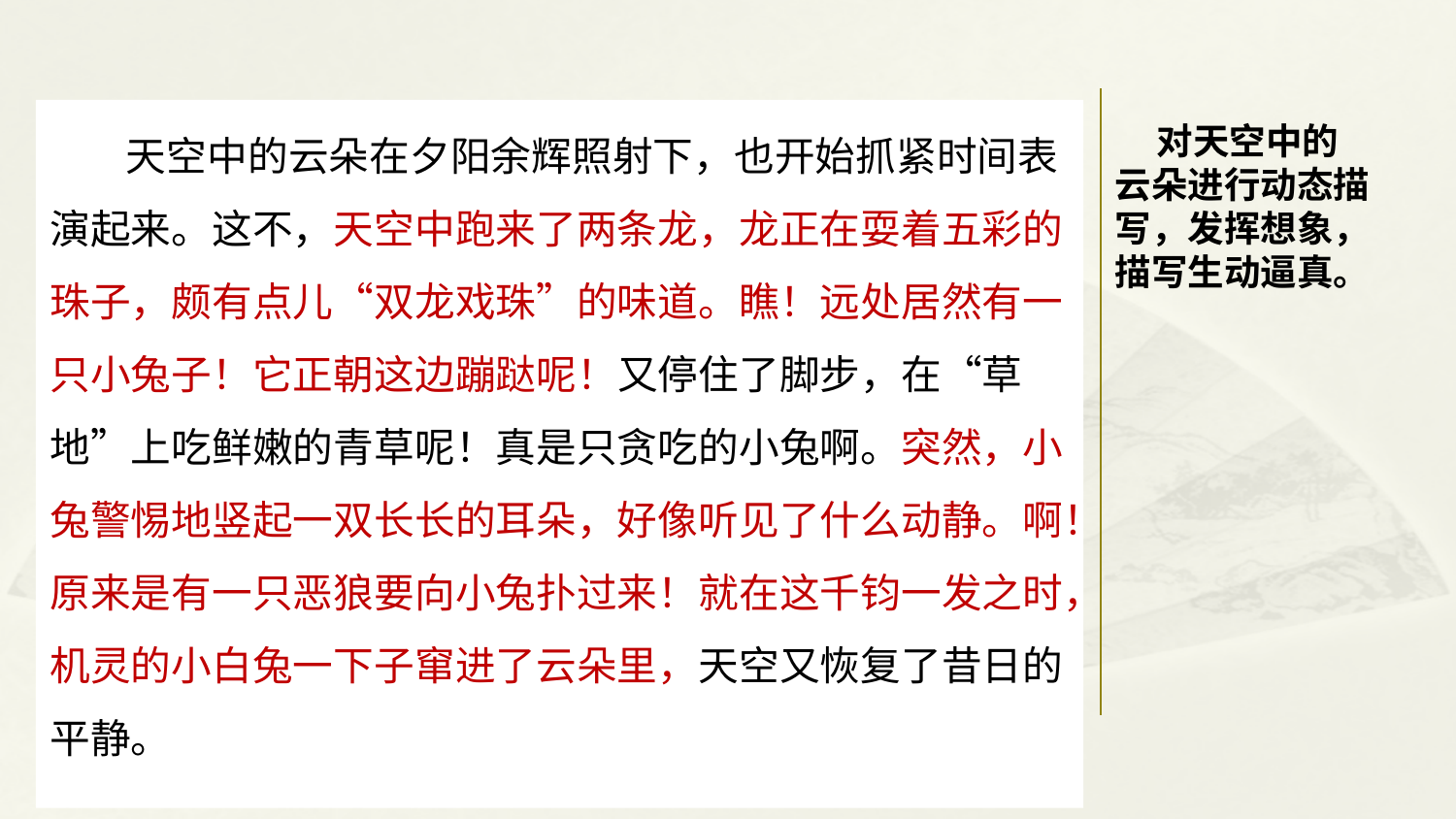

天空中的云朵在夕阳余辉照射下，也开始抓紧时间表演起来。这不，天空中跑来了两条龙，龙正在耍着五彩的珠子，颇有点儿“双龙戏珠”的味道。瞧！远处居然有一只小兔子！它正朝这边蹦跶呢！又停住了脚步，在“草地”上吃鲜嫩的青草呢！真是只贪吃的小兔啊。突然，小兔警惕地竖起一双长长的耳朵，好像听见了什么动静。啊！原来是有一只恶狼要向小兔扑过来！就在这千钧一发之时，机灵的小白兔一下子窜进了云朵里，天空又恢复了昔日的平静。

    对天空中的云朵进行动态描写，发挥想象，描写生动逼真。